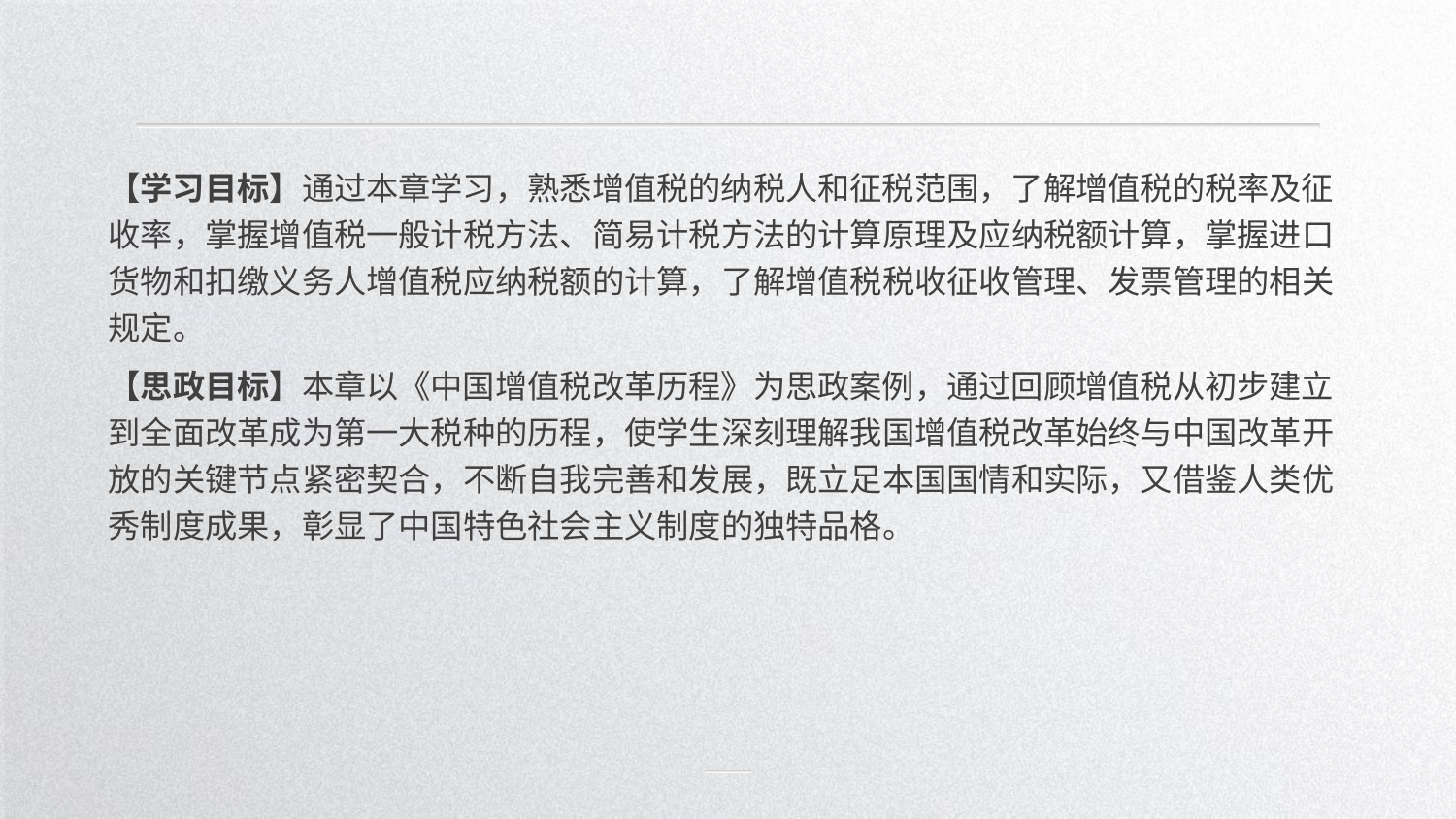

【学习目标】通过本章学习，熟悉增值税的纳税人和征税范围，了解增值税的税率及征收率，掌握增值税一般计税方法、简易计税方法的计算原理及应纳税额计算，掌握进口货物和扣缴义务人增值税应纳税额的计算，了解增值税税收征收管理、发票管理的相关规定。
【思政目标】本章以《中国增值税改革历程》为思政案例，通过回顾增值税从初步建立到全面改革成为第一大税种的历程，使学生深刻理解我国增值税改革始终与中国改革开放的关键节点紧密契合，不断自我完善和发展，既立足本国国情和实际，又借鉴人类优秀制度成果，彰显了中国特色社会主义制度的独特品格。